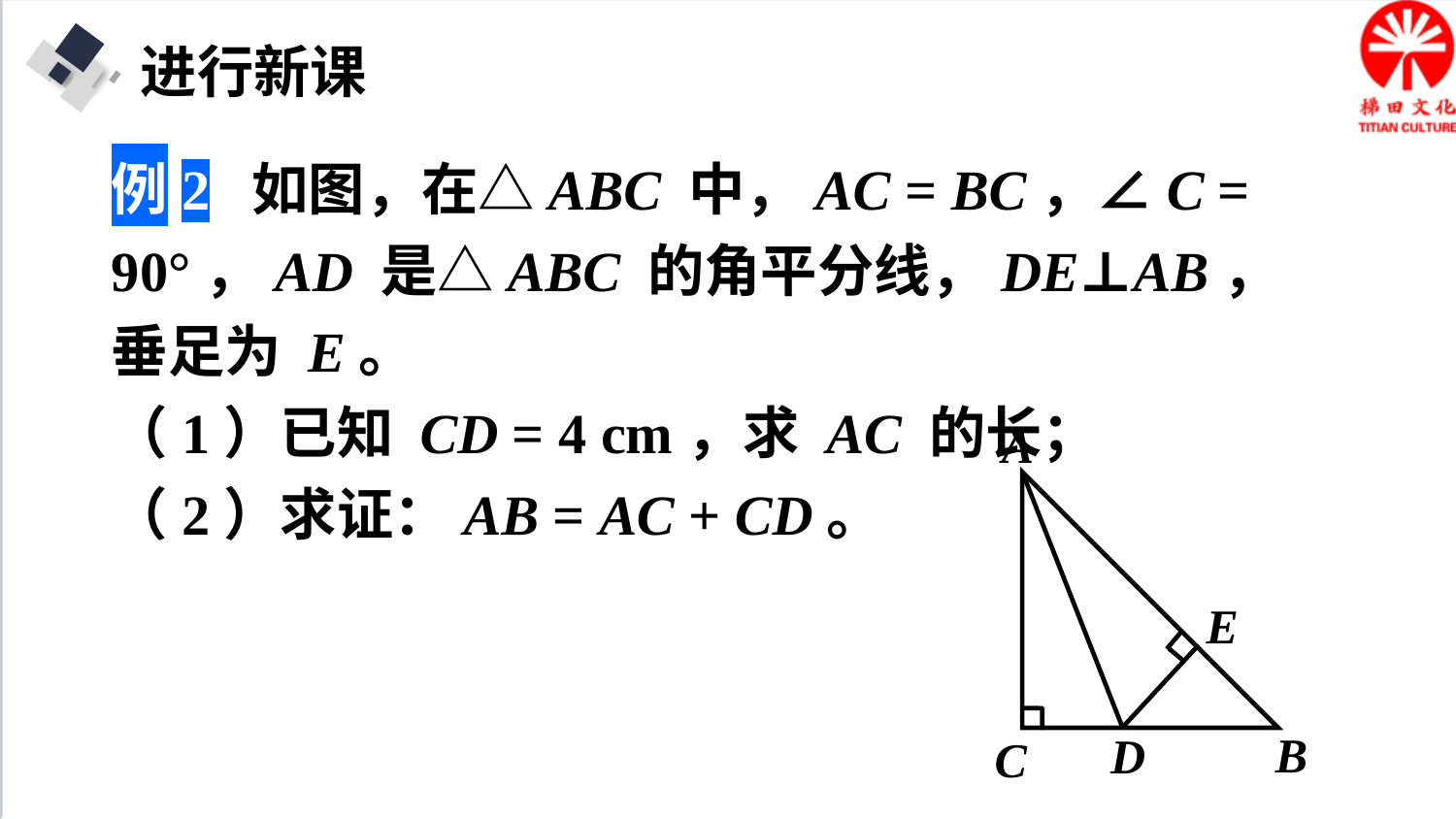

进行新课
例2  如图，在△ABC 中，AC = BC，∠C = 90°，AD 是△ABC 的角平分线，DE⊥AB，垂足为 E。
（1）已知 CD = 4 cm，求 AC 的长；
（2）求证：AB = AC + CD。

A

E

B
D
C